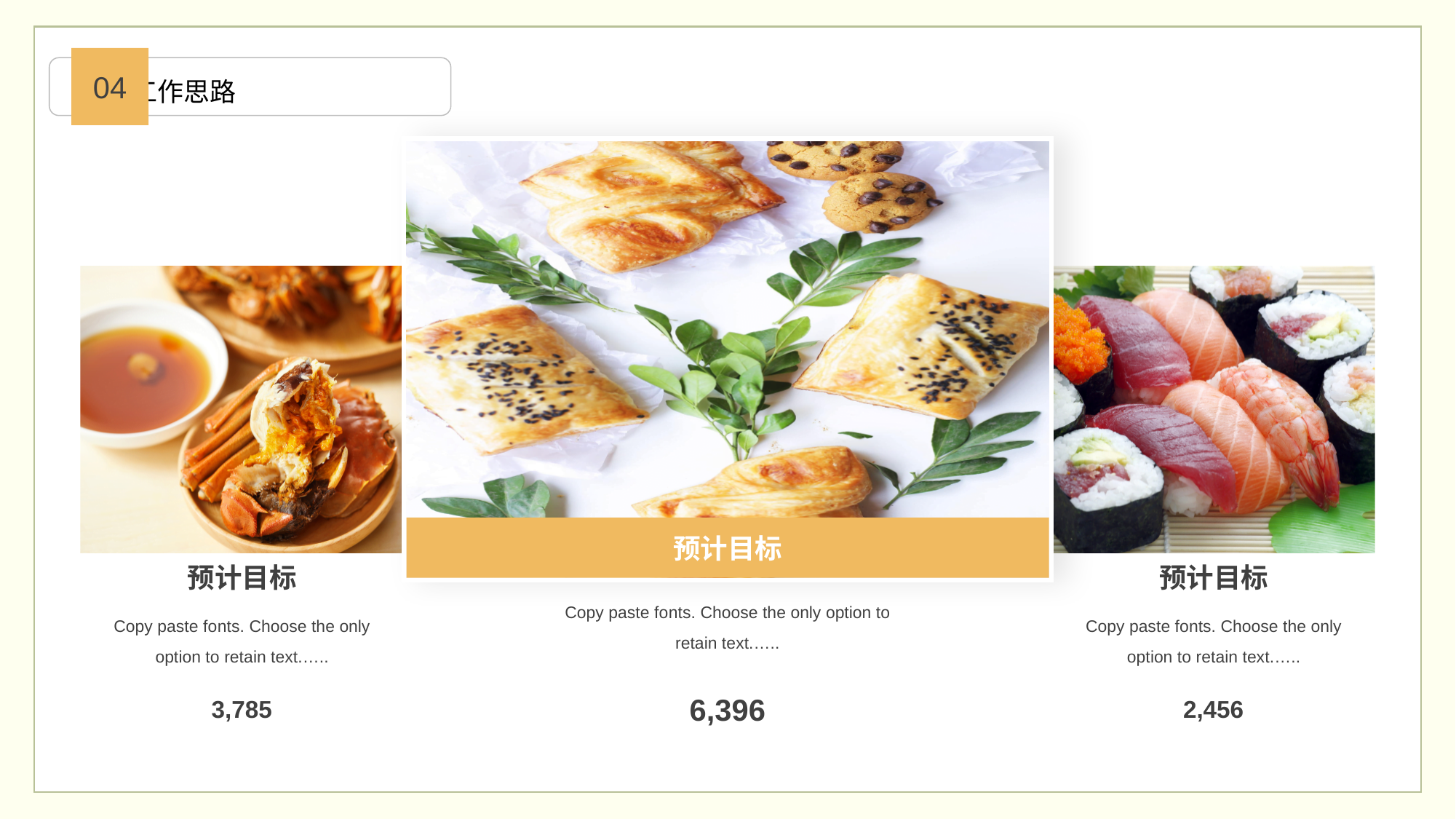

04
           工作思路

预计目标
预计目标
预计目标
Copy paste fo nts. Choose the only option to retain text.…..
Copy paste fo nts. Choose the only option to retain text.…..
Copy paste fonts. Choose the only  option to retain text.…..
3,785
6,396
2,456